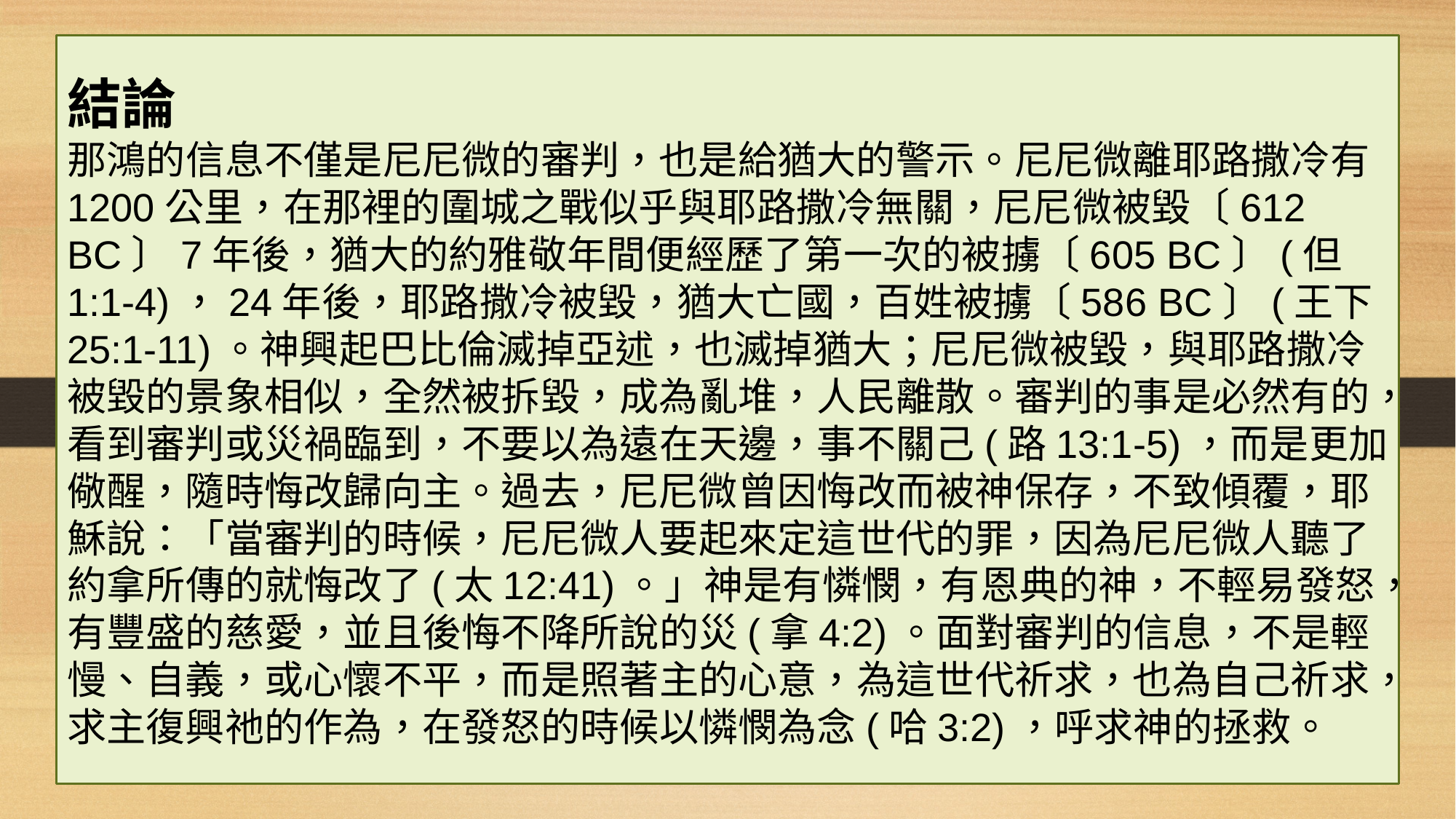

結論
那鴻的信息不僅是尼尼微的審判，也是給猶大的警示。尼尼微離耶路撒冷有1200公里，在那裡的圍城之戰似乎與耶路撒冷無關，尼尼微被毀〔612 BC〕7年後，猶大的約雅敬年間便經歷了第一次的被擄〔605 BC〕(但1:1-4)，24年後，耶路撒冷被毀，猶大亡國，百姓被擄〔586 BC〕(王下25:1-11)。神興起巴比倫滅掉亞述，也滅掉猶大；尼尼微被毀，與耶路撒冷被毀的景象相似，全然被拆毀，成為亂堆，人民離散。審判的事是必然有的，看到審判或災禍臨到，不要以為遠在天邊，事不關己(路13:1-5)，而是更加儆醒，隨時悔改歸向主。過去，尼尼微曾因悔改而被神保存，不致傾覆，耶穌說：「當審判的時候，尼尼微人要起來定這世代的罪，因為尼尼微人聽了約拿所傳的就悔改了(太12:41)。」神是有憐憫，有恩典的神，不輕易發怒，有豐盛的慈愛，並且後悔不降所說的災(拿4:2)。面對審判的信息，不是輕慢、自義，或心懷不平，而是照著主的心意，為這世代祈求，也為自己祈求，求主復興祂的作為，在發怒的時候以憐憫為念(哈3:2)，呼求神的拯救。
#